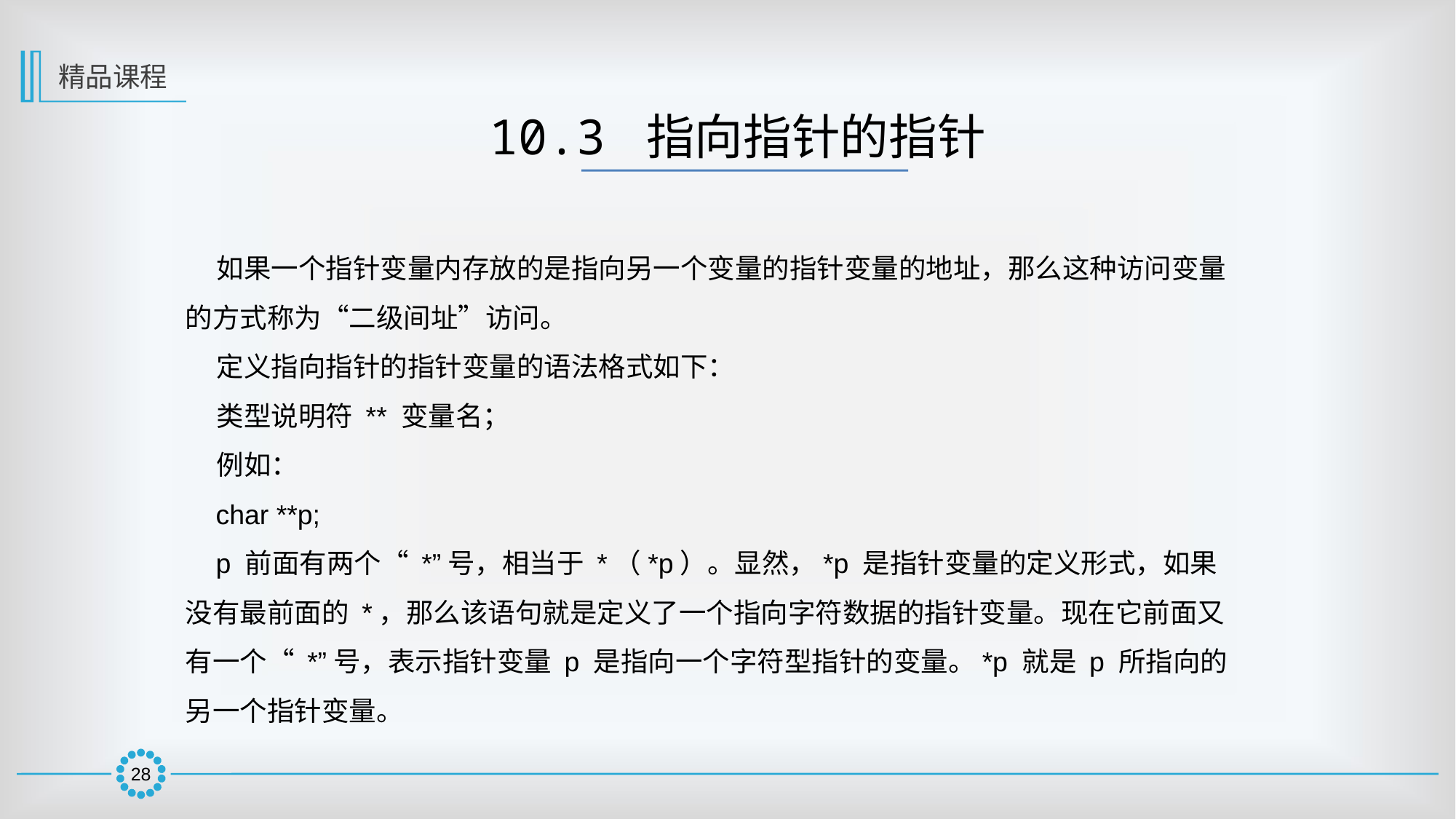

精品课程
10.3 指向指针的指针

    如果一个指针变量内存放的是指向另一个变量的指针变量的地址，那么这种访问变量的方式称为“二级间址”访问。
    定义指向指针的指针变量的语法格式如下：
    类型说明符 ** 变量名；
    例如：
    char **p;
    p 前面有两个“ *”号，相当于 *（*p）。显然，*p 是指针变量的定义形式，如果没有最前面的 *，那么该语句就是定义了一个指向字符数据的指针变量。现在它前面又有一个“ *”号，表示指针变量 p 是指向一个字符型指针的变量。*p 就是 p 所指向的另一个指针变量。

28